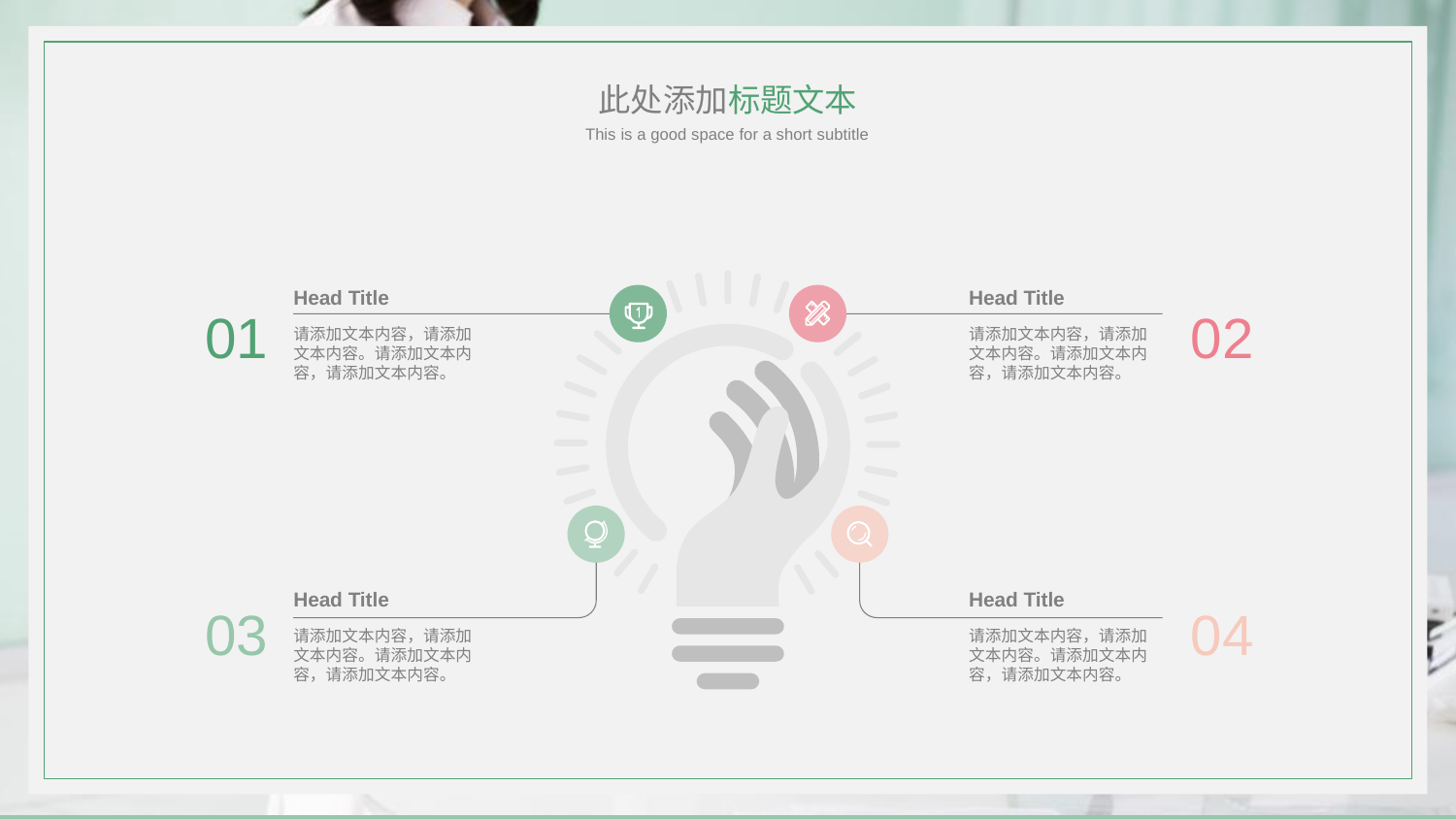

此处添加标题文本
This is a good space for a short subtitle

Head Title
Head Title

01
02

请添加文本内容，请添加文本内容。请添加文本内容，请添加文本内容。

请添加文本内容，请添加文本内容。请添加文本内容，请添加文本内容。

Head Title
Head Title
03
04
请添加文本内容，请添加文本内容。请添加文本内容，请添加文本内容。
请添加文本内容，请添加文本内容。请添加文本内容，请添加文本内容。